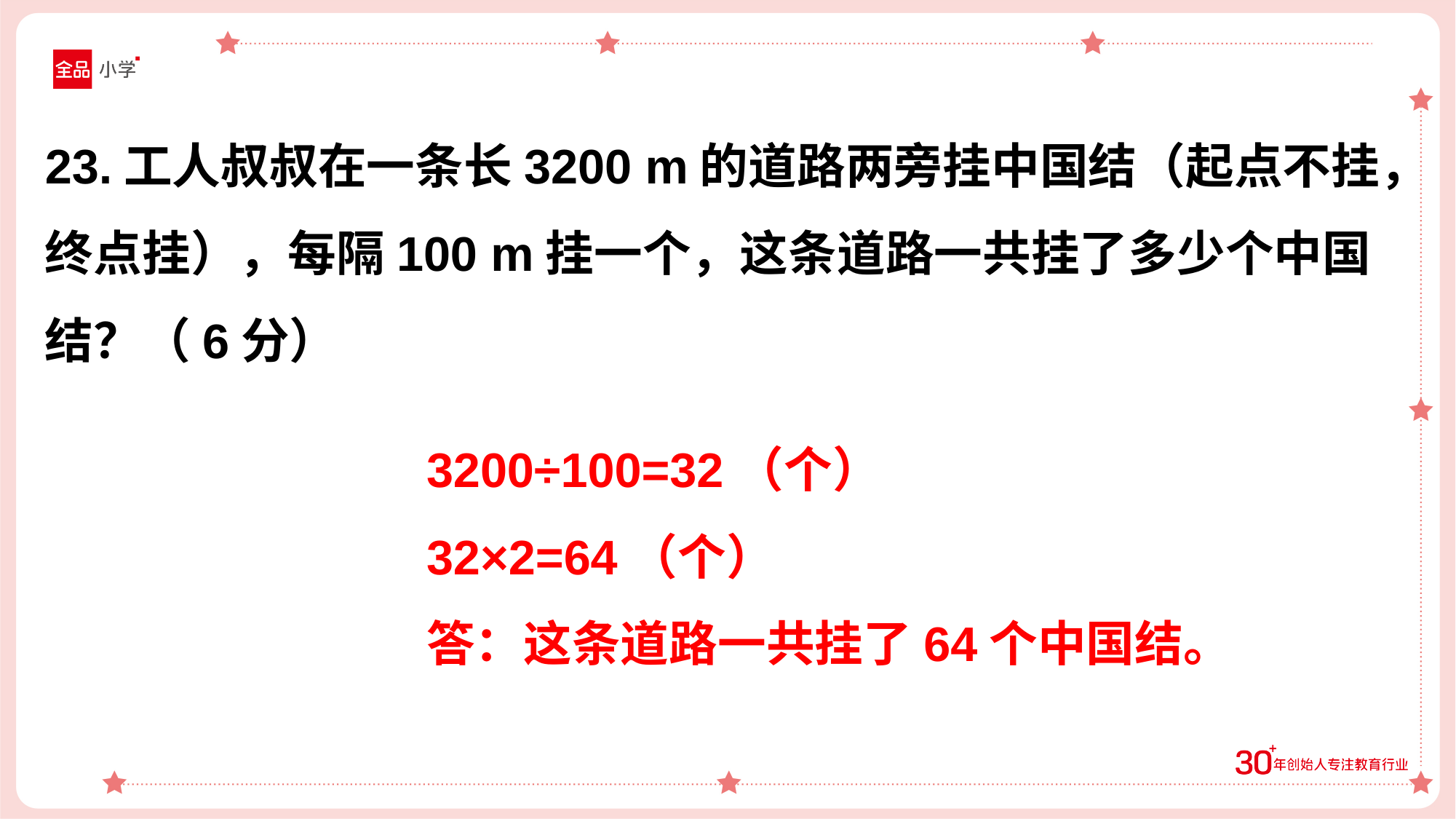

23.工人叔叔在一条长3200 m的道路两旁挂中国结（起点不挂，终点挂），每隔100 m挂一个，这条道路一共挂了多少个中国结？（6分）
3200÷100=32（个）
32×2=64（个）
答：这条道路一共挂了64个中国结。